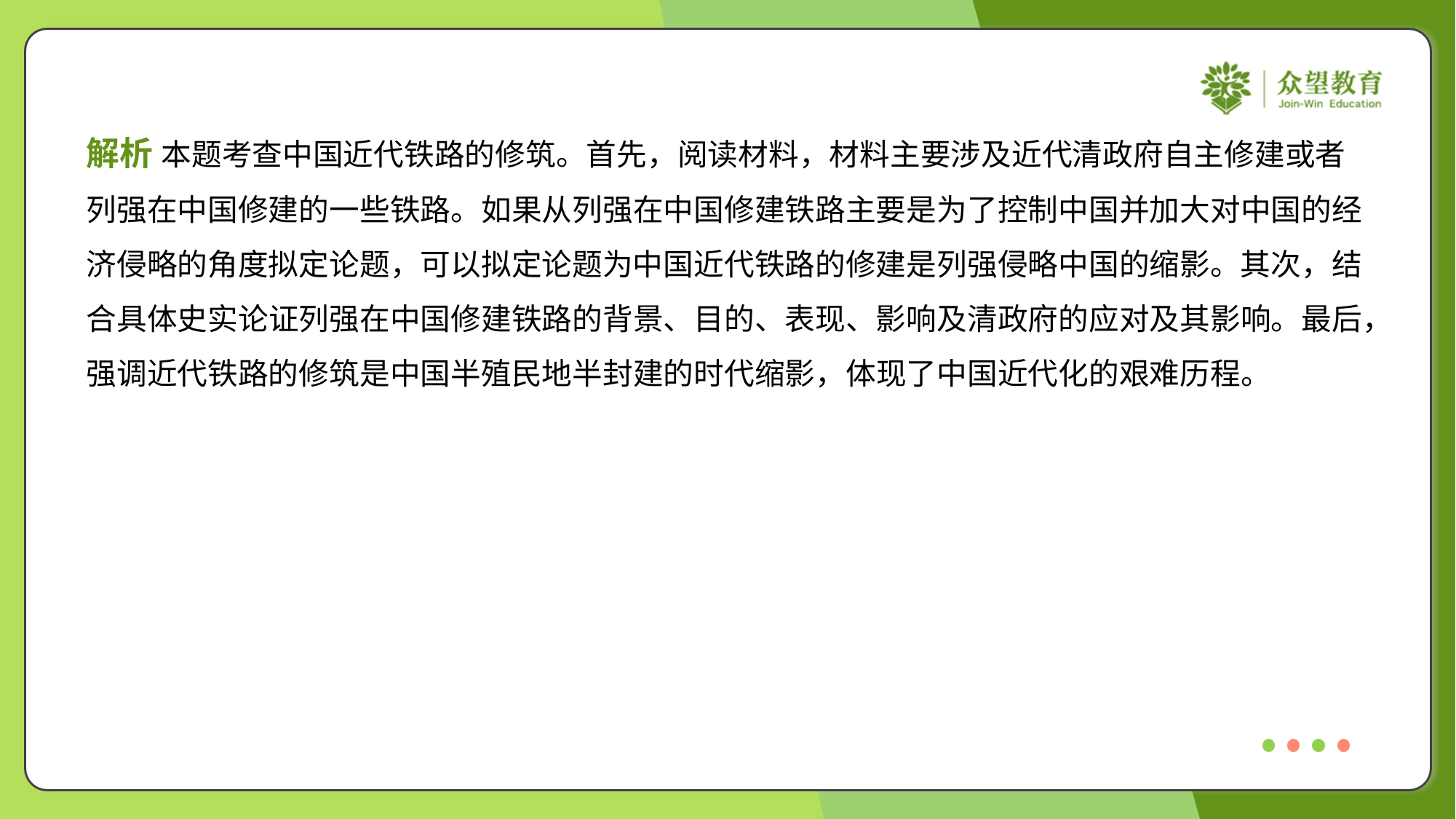

解析 本题考查中国近代铁路的修筑。首先，阅读材料，材料主要涉及近代清政府自主修建或者
列强在中国修建的一些铁路。如果从列强在中国修建铁路主要是为了控制中国并加大对中国的经
济侵略的角度拟定论题，可以拟定论题为中国近代铁路的修建是列强侵略中国的缩影。其次，结
合具体史实论证列强在中国修建铁路的背景、目的、表现、影响及清政府的应对及其影响。最后，
强调近代铁路的修筑是中国半殖民地半封建的时代缩影，体现了中国近代化的艰难历程。